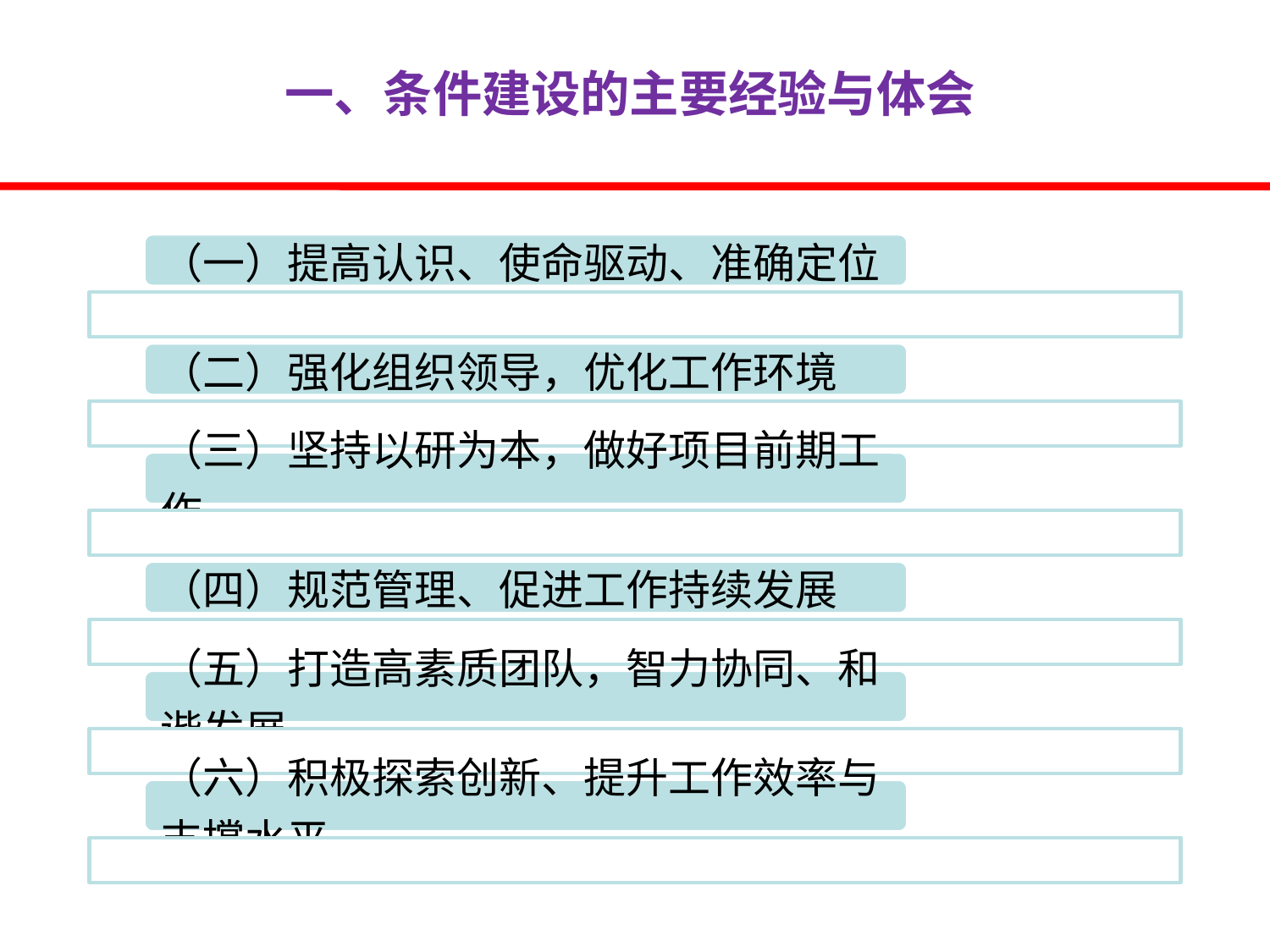

一、条件建设的主要经验与体会

（一）提高认识、使命驱动、准确定位
（二）强化组织领导，优化工作环境
（三）坚持以研为本，做好项目前期工作
（四）规范管理、促进工作持续发展
（五）打造高素质团队，智力协同、和谐发展
（六）积极探索创新、提升工作效率与支撑水平